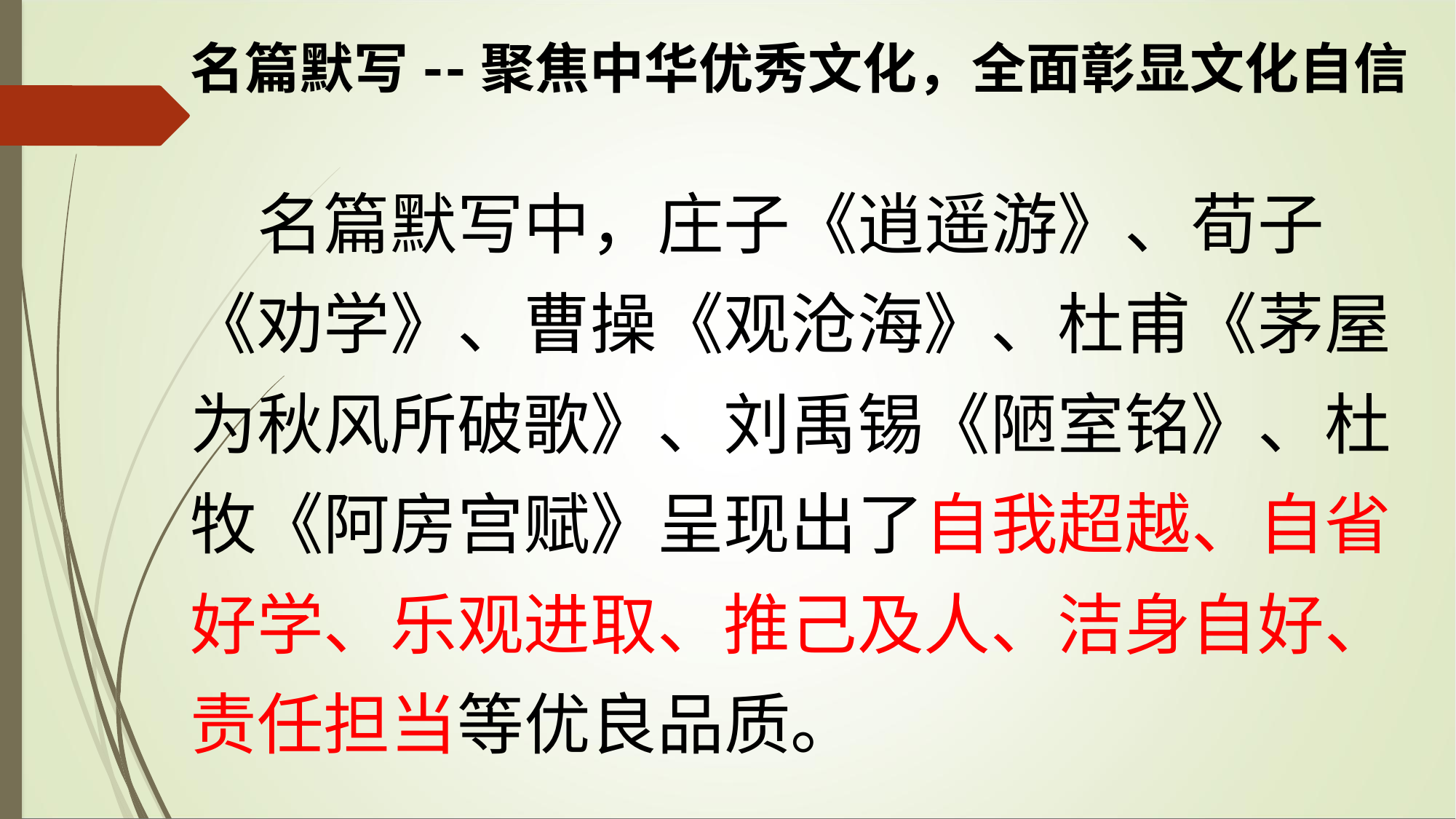

名篇默写--聚焦中华优秀文化，全面彰显文化自信
名篇默写中，庄子《逍遥游》、荀子《劝学》、曹操《观沧海》、杜甫《茅屋为秋风所破歌》、刘禹锡《陋室铭》、杜牧《阿房宫赋》呈现出了自我超越、自省好学、乐观进取、推己及人、洁身自好、责任担当等优良品质。